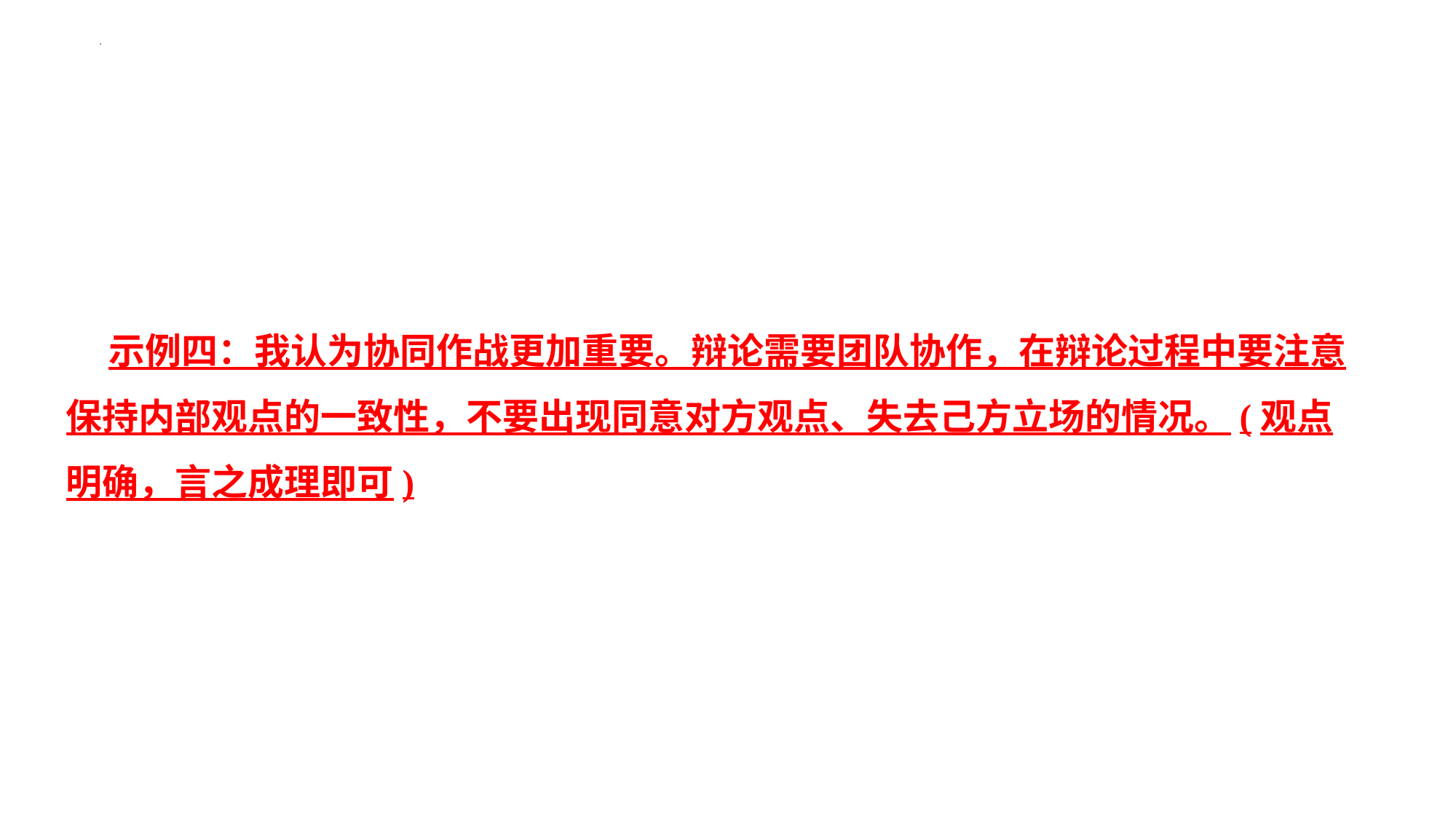

示例四：我认为协同作战更加重要。辩论需要团队协作，在辩论过程中要注意保持内部观点的一致性，不要出现同意对方观点、失去己方立场的情况。(观点明确，言之成理即可)